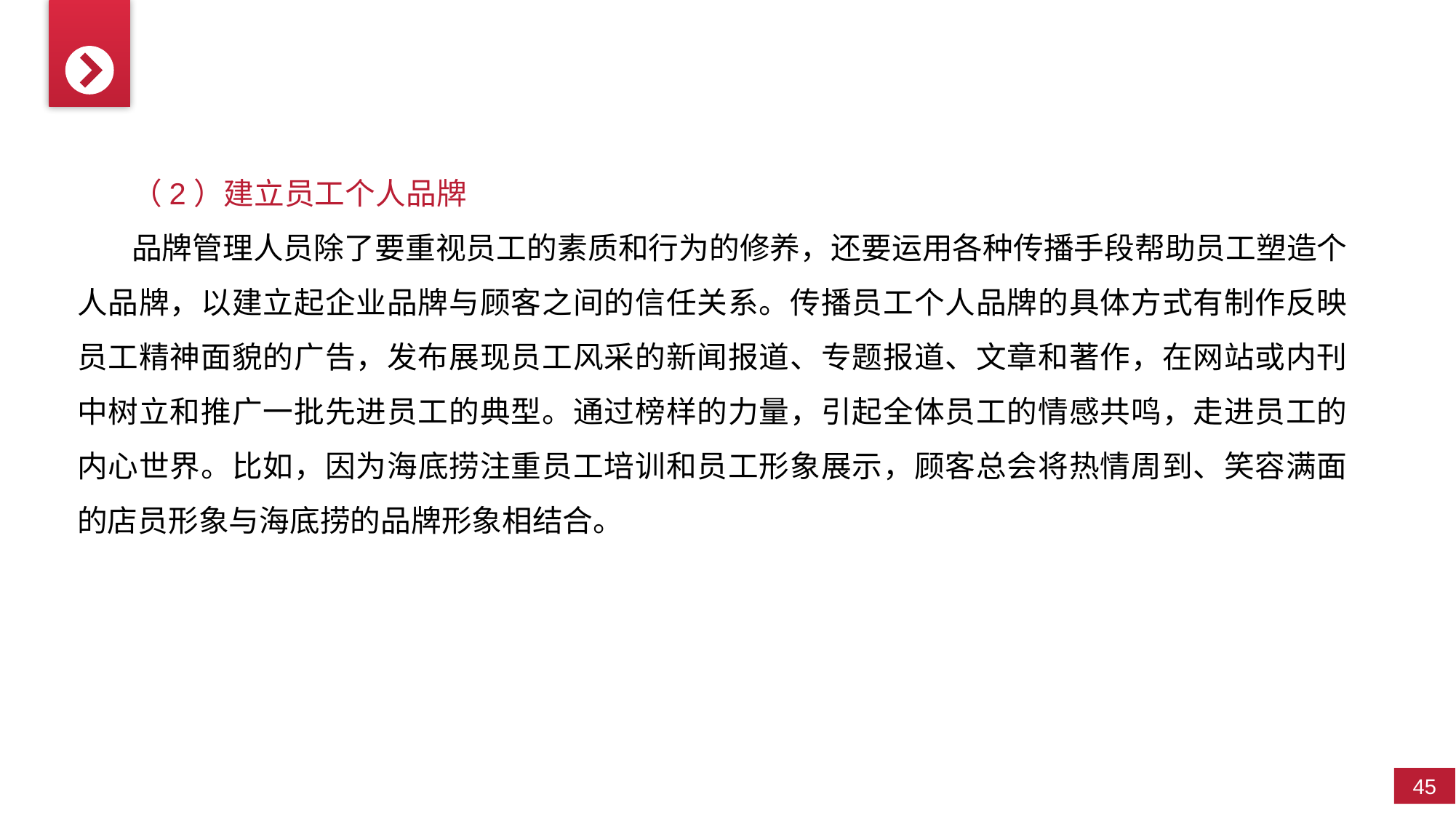

（2）建立员工个人品牌
品牌管理人员除了要重视员工的素质和行为的修养，还要运用各种传播手段帮助员工塑造个人品牌，以建立起企业品牌与顾客之间的信任关系。传播员工个人品牌的具体方式有制作反映员工精神面貌的广告，发布展现员工风采的新闻报道、专题报道、文章和著作，在网站或内刊中树立和推广一批先进员工的典型。通过榜样的力量，引起全体员工的情感共鸣，走进员工的内心世界。比如，因为海底捞注重员工培训和员工形象展示，顾客总会将热情周到、笑容满面的店员形象与海底捞的品牌形象相结合。